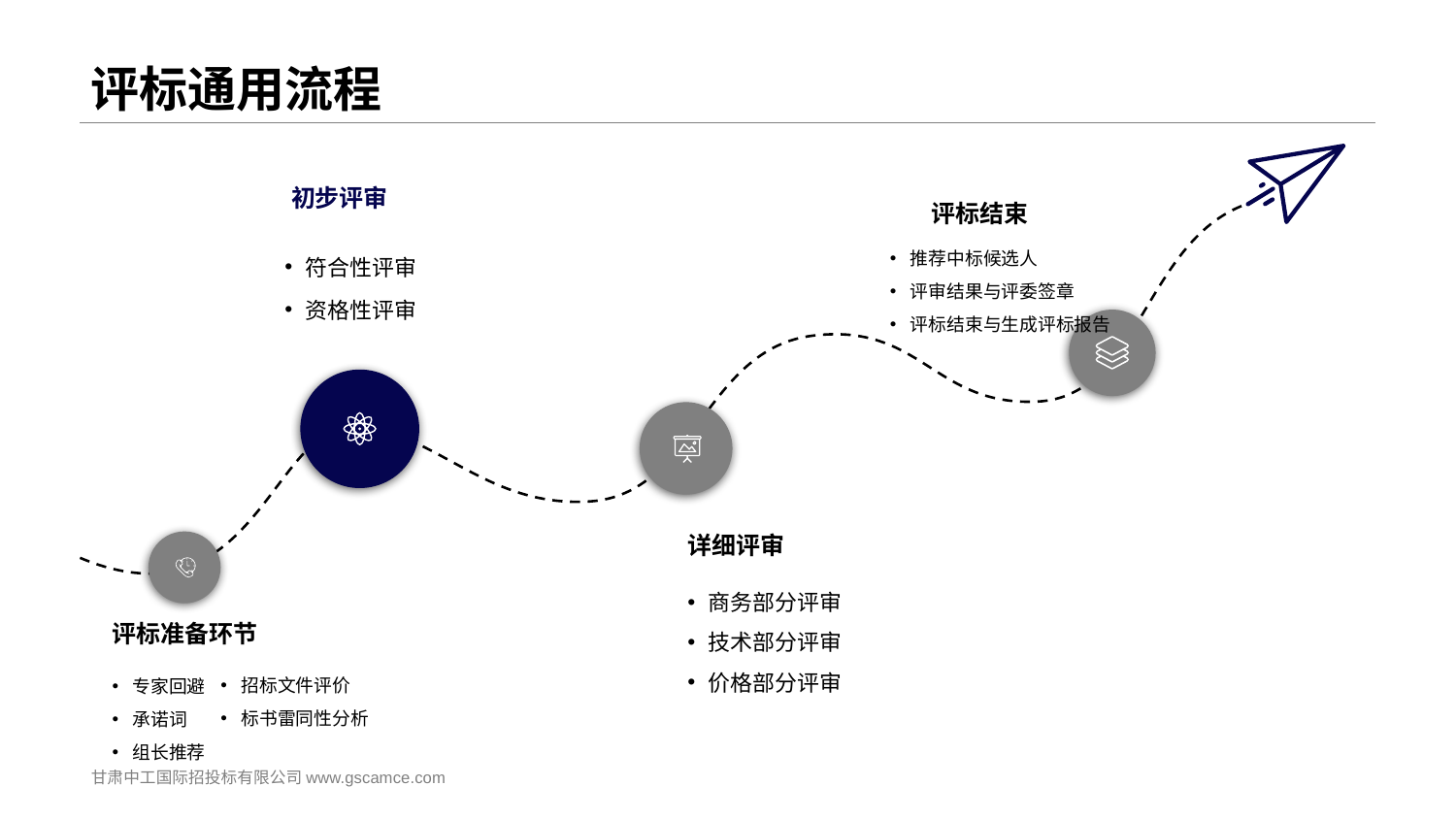

# 评标通用流程

初步评审
评标结束

推荐中标候选人
评审结果与评委签章
评标结束与生成评标报告
符合性评审
资格性评审

详细评审

商务部分评审
技术部分评审
价格部分评审

评标准备环节
招标文件评价
标书雷同性分析
专家回避
承诺词
组长推荐
甘肃中工国际招投标有限公司www.gscamce.com